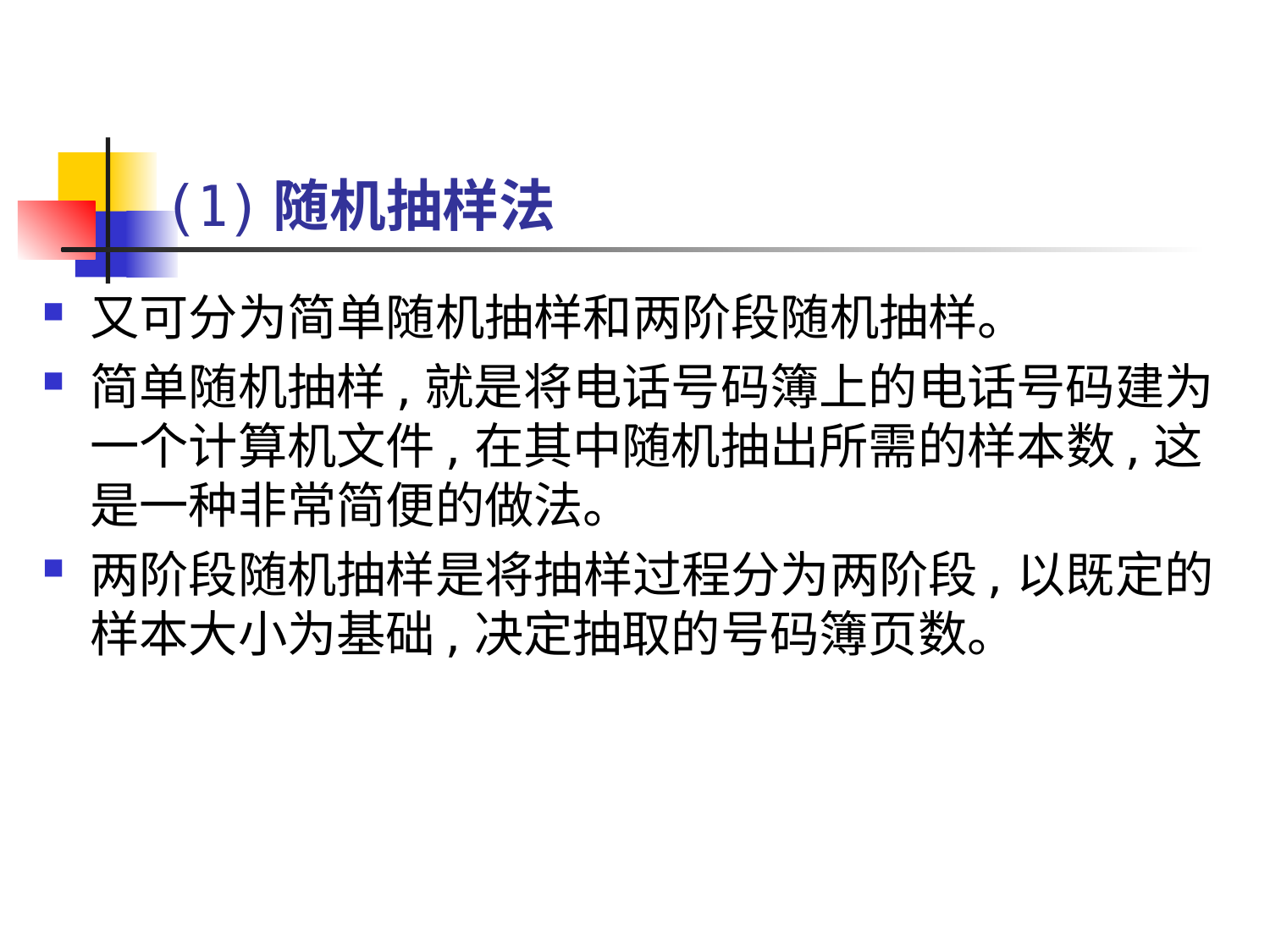

# (1)随机抽样法
又可分为简单随机抽样和两阶段随机抽样。
简单随机抽样,就是将电话号码簿上的电话号码建为一个计算机文件,在其中随机抽出所需的样本数,这是一种非常简便的做法。
两阶段随机抽样是将抽样过程分为两阶段,以既定的样本大小为基础,决定抽取的号码簿页数。